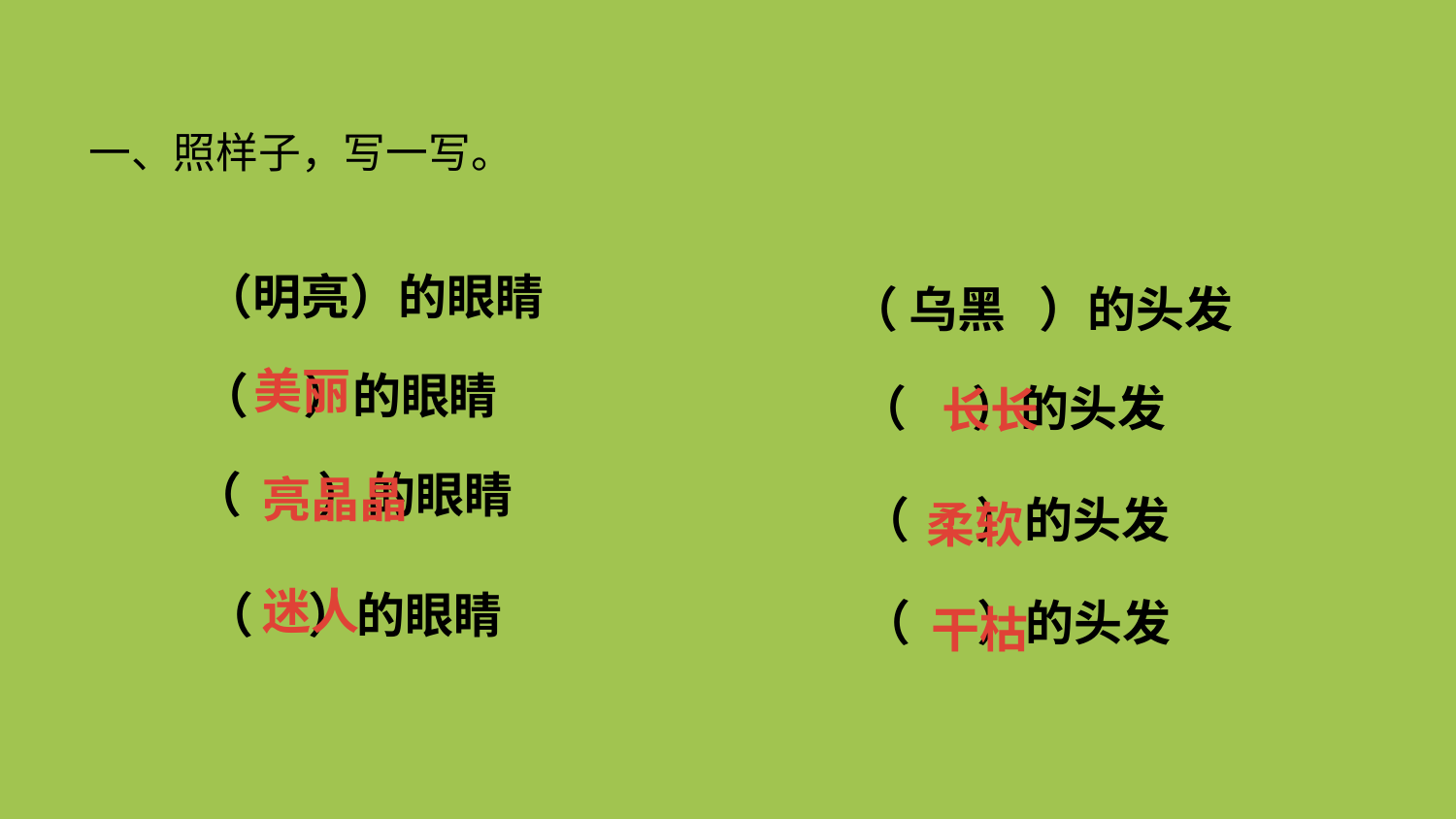

一、照样子，写一写。
（明亮）的眼睛
（ 乌黑   ）的头发
美丽
（     ）的眼睛
（      ）的头发
长长
（       ）的眼睛
亮晶晶
（      ）的头发
柔软
迷人
（     ）的眼睛
（      ）的头发
干枯